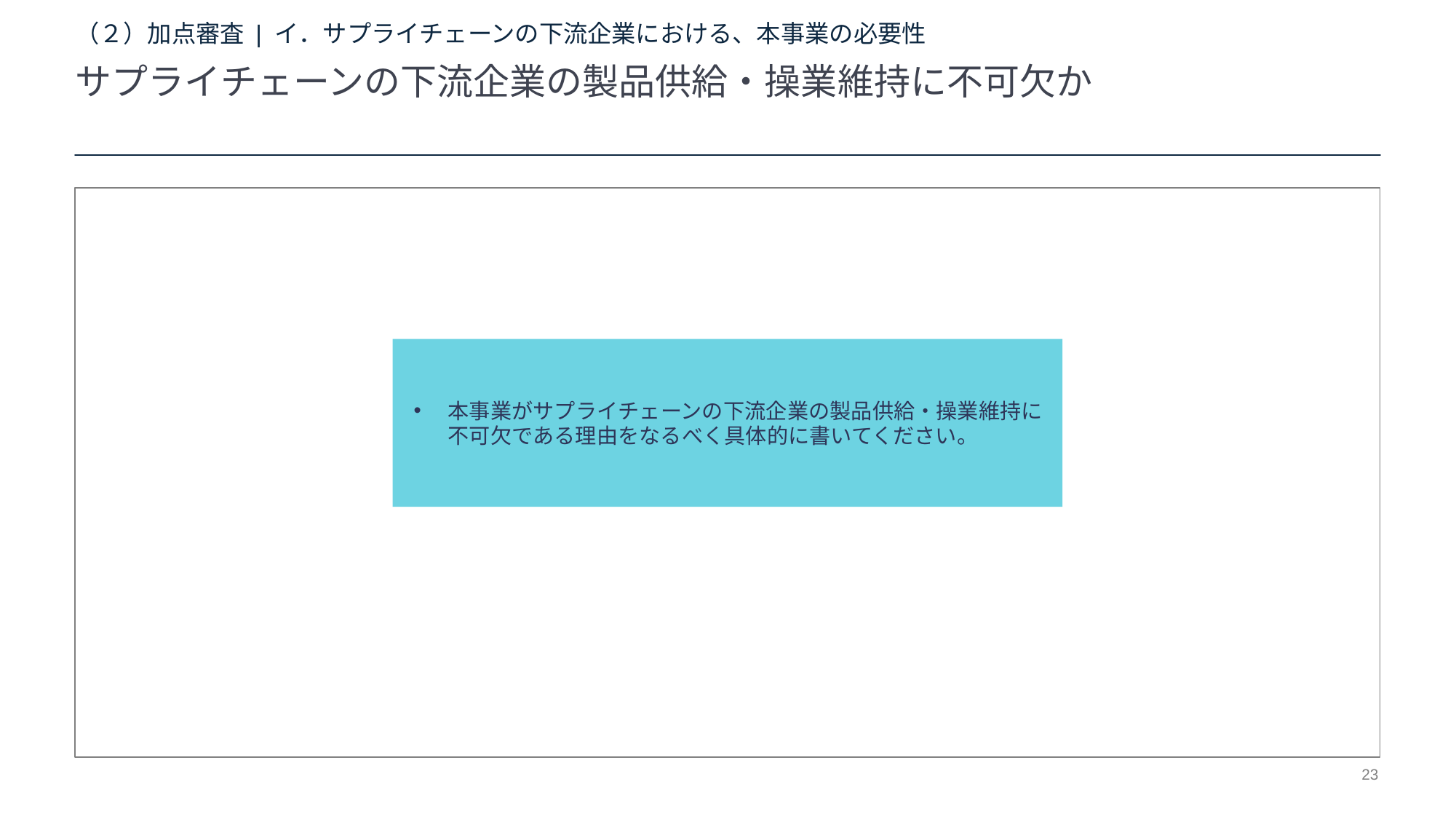

# （２）加点審査 | イ．サプライチェーンの下流企業における、本事業の必要性
サプライチェーンの下流企業の製品供給・操業維持に不可欠か

本事業がサプライチェーンの下流企業の製品供給・操業維持に不可欠である理由をなるべく具体的に書いてください。